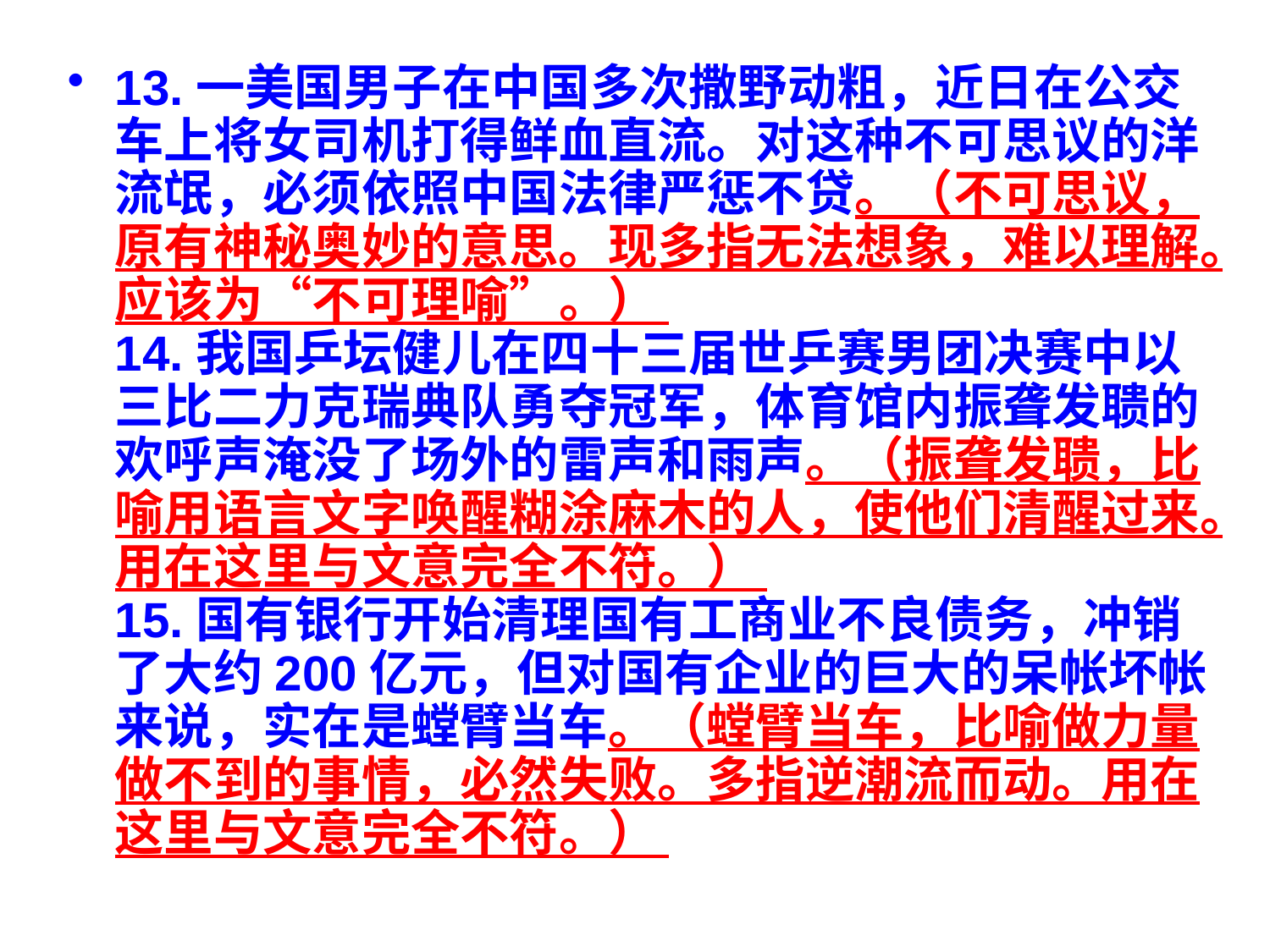

13.一美国男子在中国多次撒野动粗，近日在公交车上将女司机打得鲜血直流。对这种不可思议的洋流氓，必须依照中国法律严惩不贷。（不可思议，原有神秘奥妙的意思。现多指无法想象，难以理解。应该为“不可理喻”。） 
14.我国乒坛健儿在四十三届世乒赛男团决赛中以三比二力克瑞典队勇夺冠军，体育馆内振聋发聩的欢呼声淹没了场外的雷声和雨声。（振聋发聩，比喻用语言文字唤醒糊涂麻木的人，使他们清醒过来。用在这里与文意完全不符。） 
15.国有银行开始清理国有工商业不良债务，冲销了大约200亿元，但对国有企业的巨大的呆帐坏帐来说，实在是螳臂当车。（螳臂当车，比喻做力量做不到的事情，必然失败。多指逆潮流而动。用在这里与文意完全不符。）